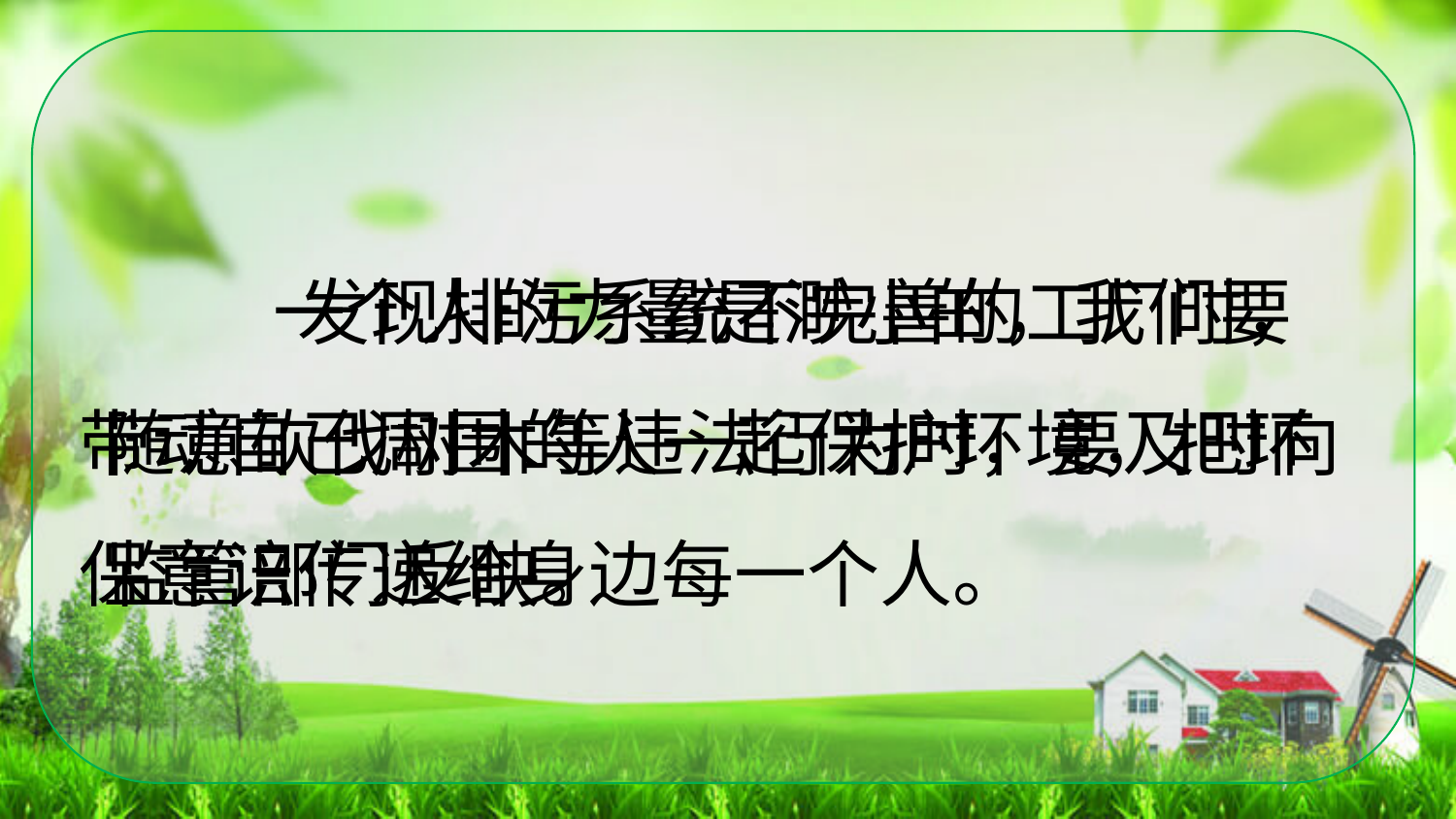

一个人的力量是渺小的，我们要带动自己周围的人一起保护环境，把环保意识传递给身边每一个人。
发现排污系统不完善的工厂时，随意砍伐树木等违法行为时，要及时向监管部门反映。